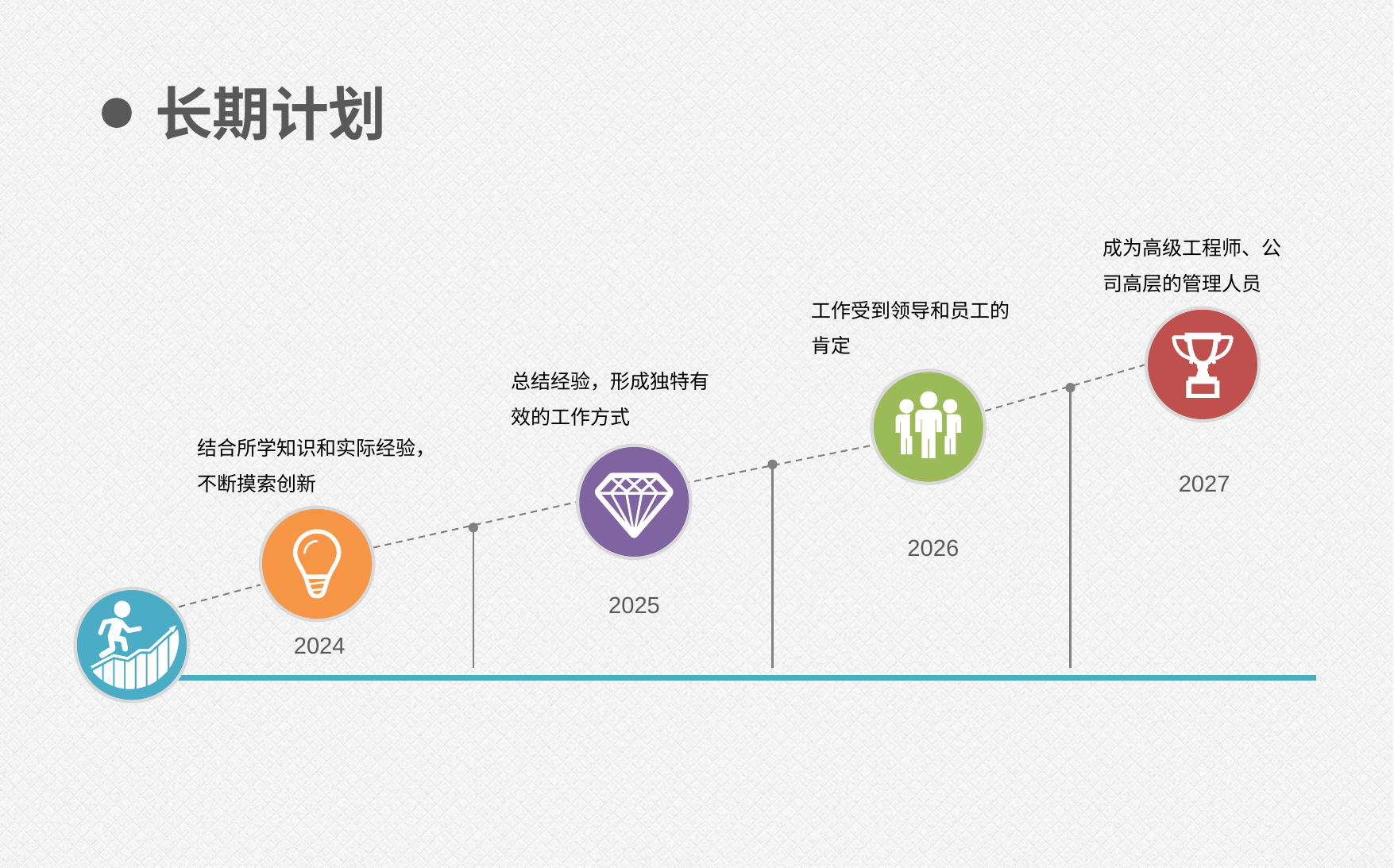

长期计划

成为高级工程师、公司高层的管理人员
工作受到领导和员工的肯定

总结经验，形成独特有效的工作方式

结合所学知识和实际经验，不断摸索创新

2027

2026

2025

2024